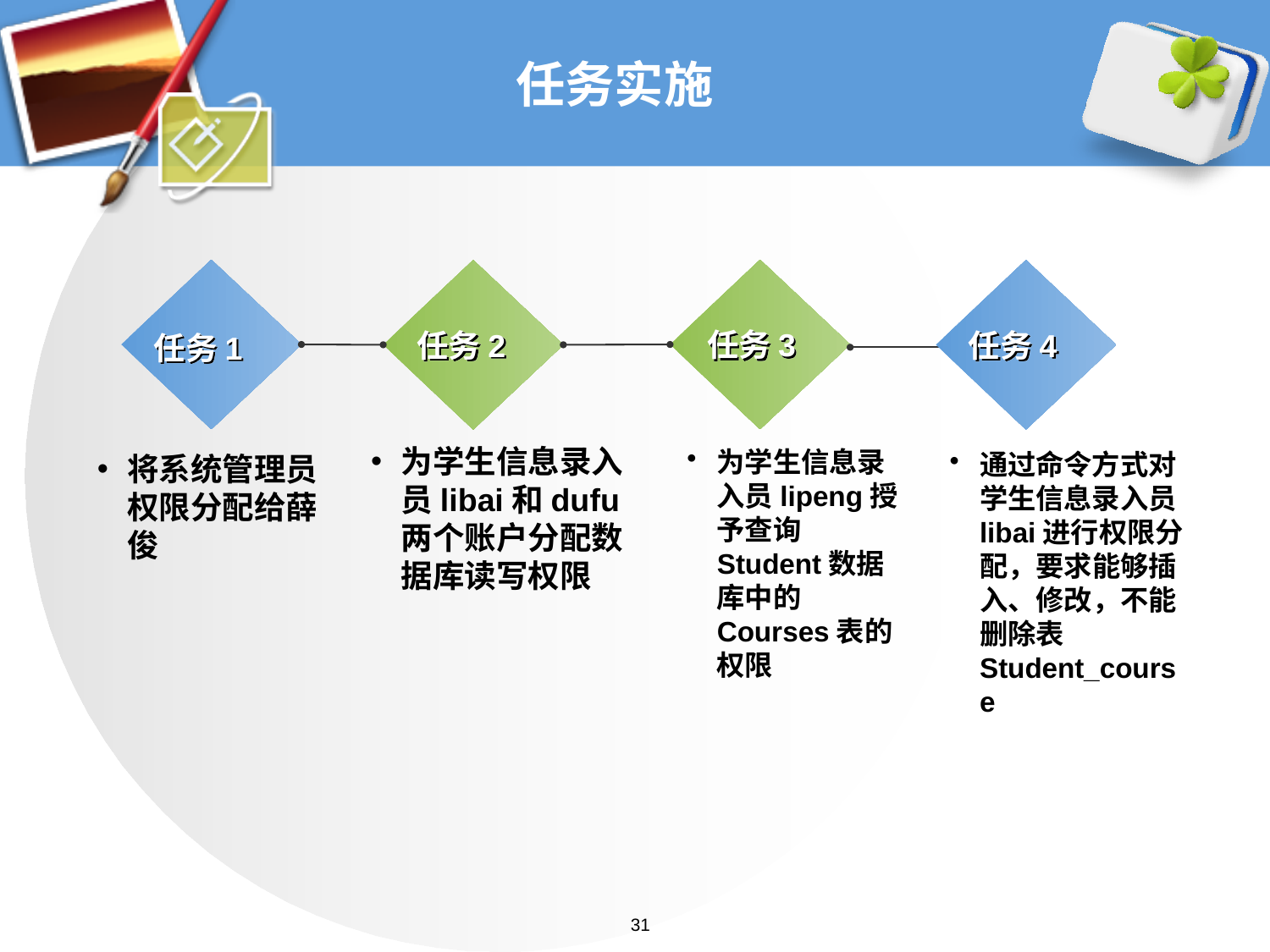

# 任务实施

任务3
任务2
任务4
任务1
为学生信息录入员libai和dufu两个账户分配数据库读写权限
为学生信息录入员lipeng授予查询Student数据库中的Courses表的权限
通过命令方式对学生信息录入员libai进行权限分配，要求能够插入、修改，不能删除表Student_course
将系统管理员权限分配给薛俊
31